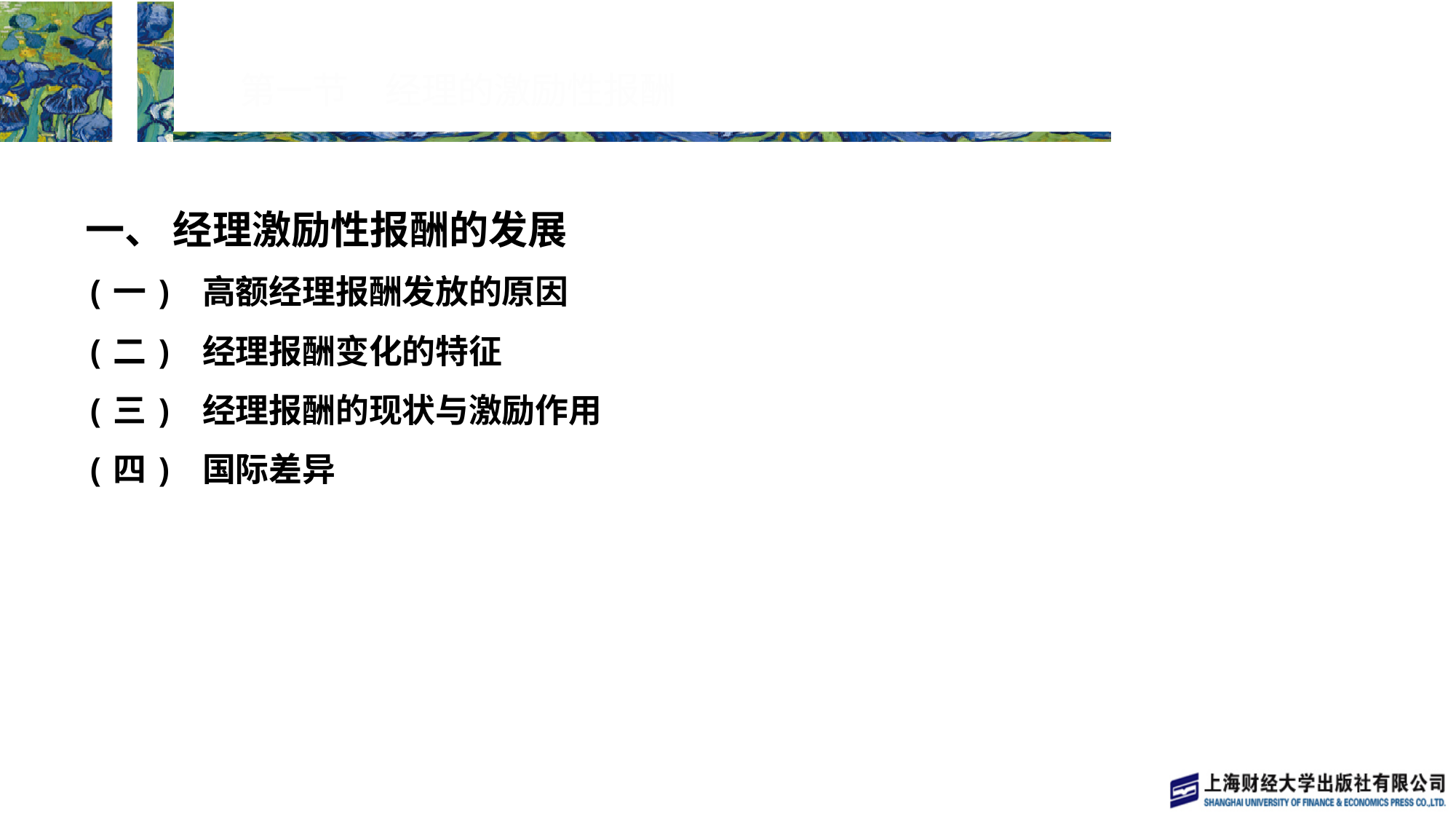

# 第一节　经理的激励性报酬
一、 经理激励性报酬的发展
(一) 高额经理报酬发放的原因
(二) 经理报酬变化的特征
(三) 经理报酬的现状与激励作用
(四) 国际差异